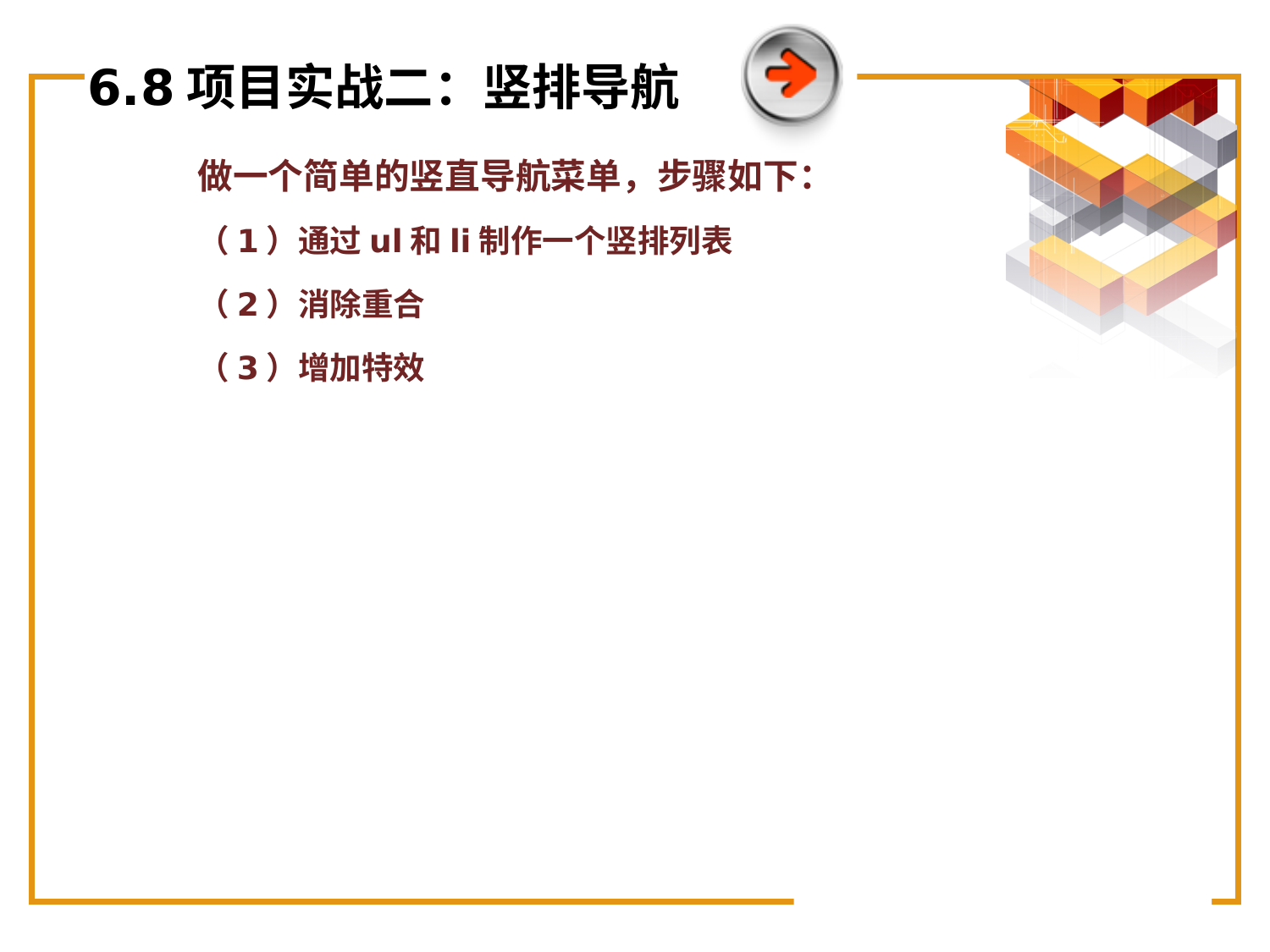

# 6.8项目实战二：竖排导航
做一个简单的竖直导航菜单，步骤如下：
（1）通过ul和li制作一个竖排列表
（2）消除重合
（3）增加特效